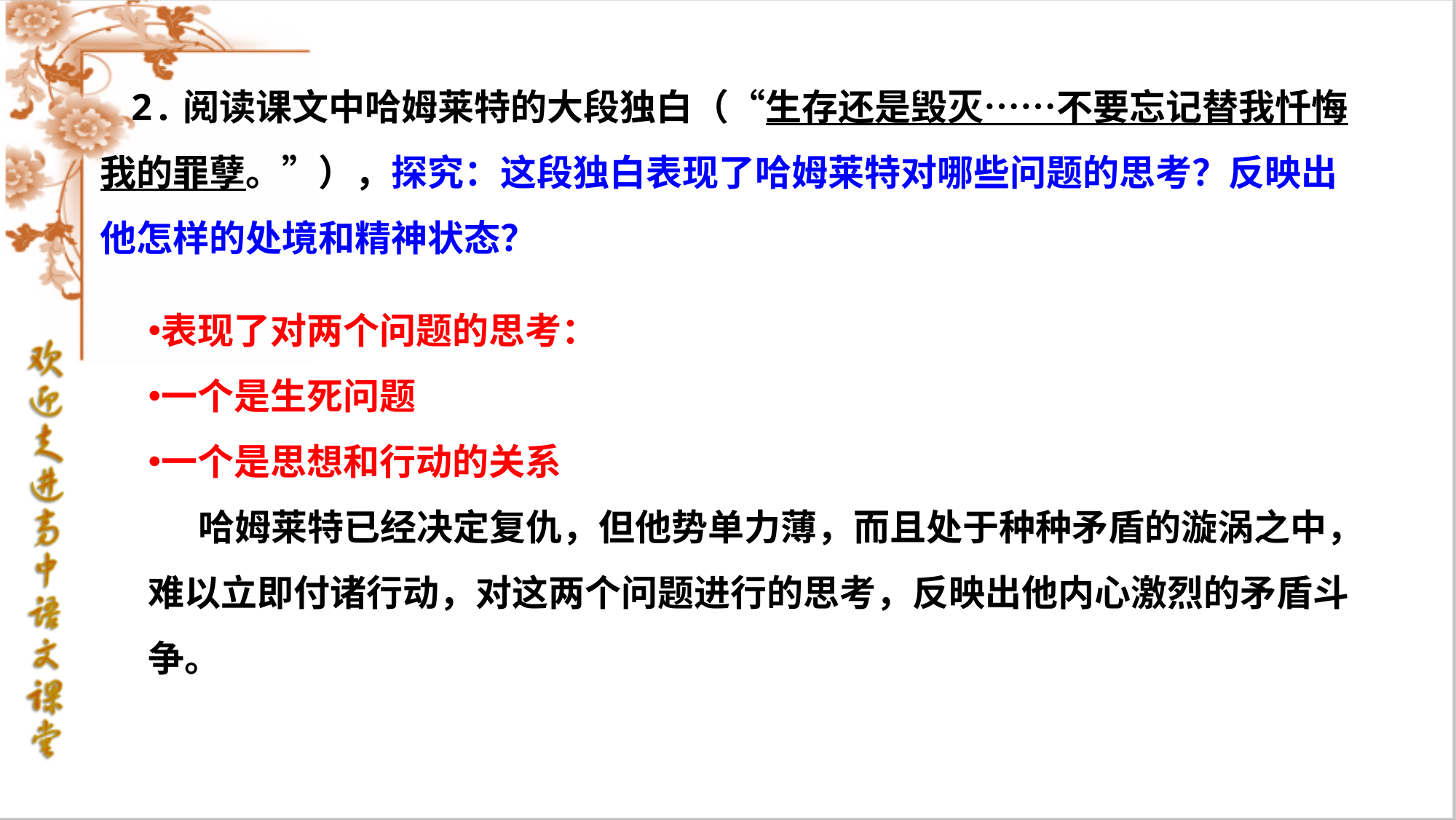

2.阅读课文中哈姆莱特的大段独白（“生存还是毁灭……不要忘记替我忏悔我的罪孽。”），探究：这段独白表现了哈姆莱特对哪些问题的思考？反映出他怎样的处境和精神状态？
表现了对两个问题的思考：
一个是生死问题
一个是思想和行动的关系
     哈姆莱特已经决定复仇，但他势单力薄，而且处于种种矛盾的漩涡之中，难以立即付诸行动，对这两个问题进行的思考，反映出他内心激烈的矛盾斗争。